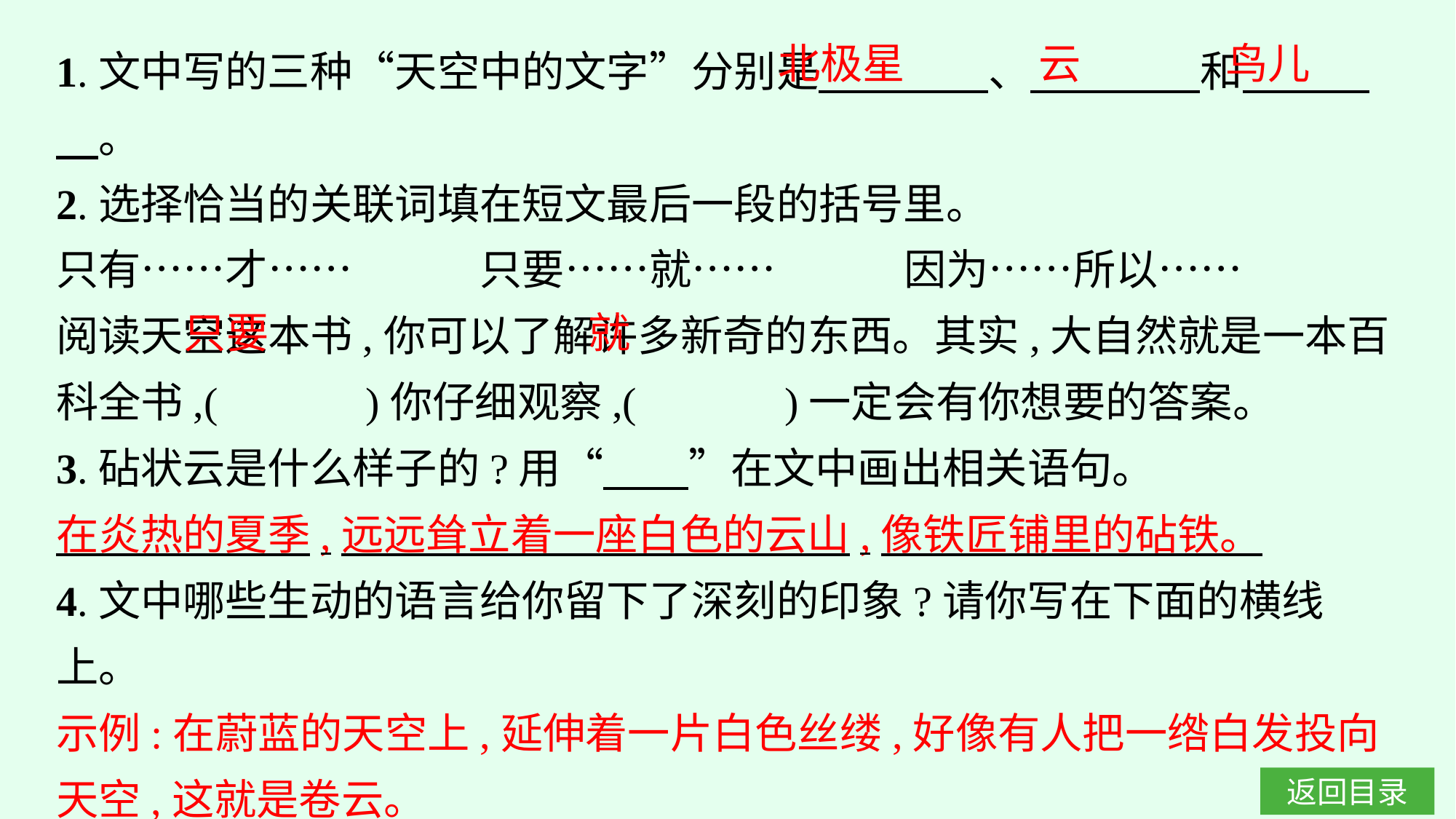

1.文中写的三种“天空中的文字”分别是　　　　、　　　　和　　　　。
2.选择恰当的关联词填在短文最后一段的括号里。
只有……才……　　　只要……就……　　　因为……所以……
阅读天空这本书,你可以了解许多新奇的东西。其实,大自然就是一本百科全书,(　　　)你仔细观察,(　　　)一定会有你想要的答案。
3.砧状云是什么样子的?用“　　”在文中画出相关语句。
在炎热的夏季,远远耸立着一座白色的云山,像铁匠铺里的砧铁。
4.文中哪些生动的语言给你留下了深刻的印象?请你写在下面的横线上。
示例:在蔚蓝的天空上,延伸着一片白色丝缕,好像有人把一绺白发投向天空,这就是卷云。
北极星
云
鸟儿
只要
就